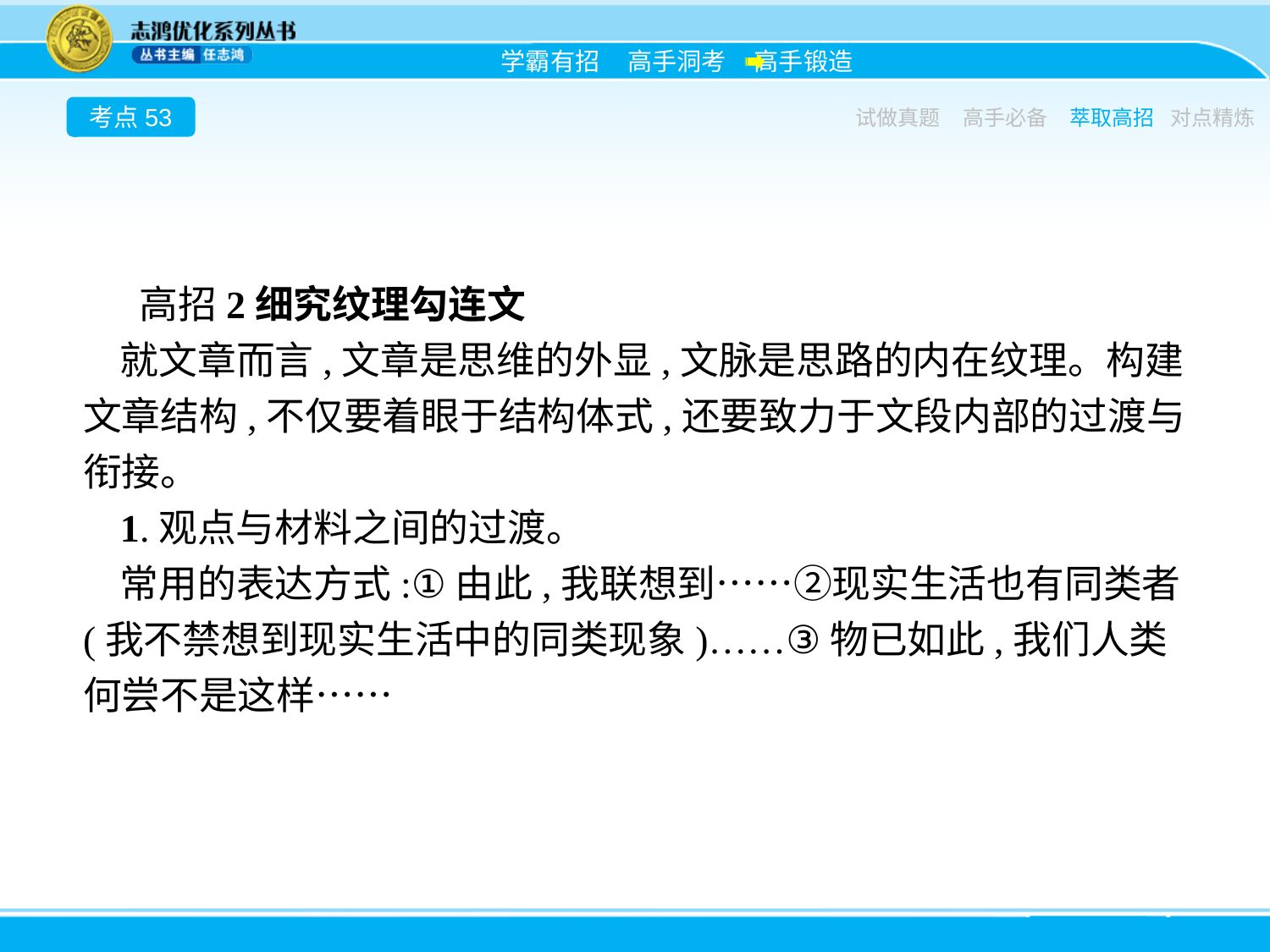

考点53
试做真题
高手必备
萃取高招
对点精炼
高招2细究纹理勾连文
就文章而言,文章是思维的外显,文脉是思路的内在纹理。构建文章结构,不仅要着眼于结构体式,还要致力于文段内部的过渡与衔接。
1.观点与材料之间的过渡。
常用的表达方式:①由此,我联想到……②现实生活也有同类者(我不禁想到现实生活中的同类现象)……③物已如此,我们人类何尝不是这样……